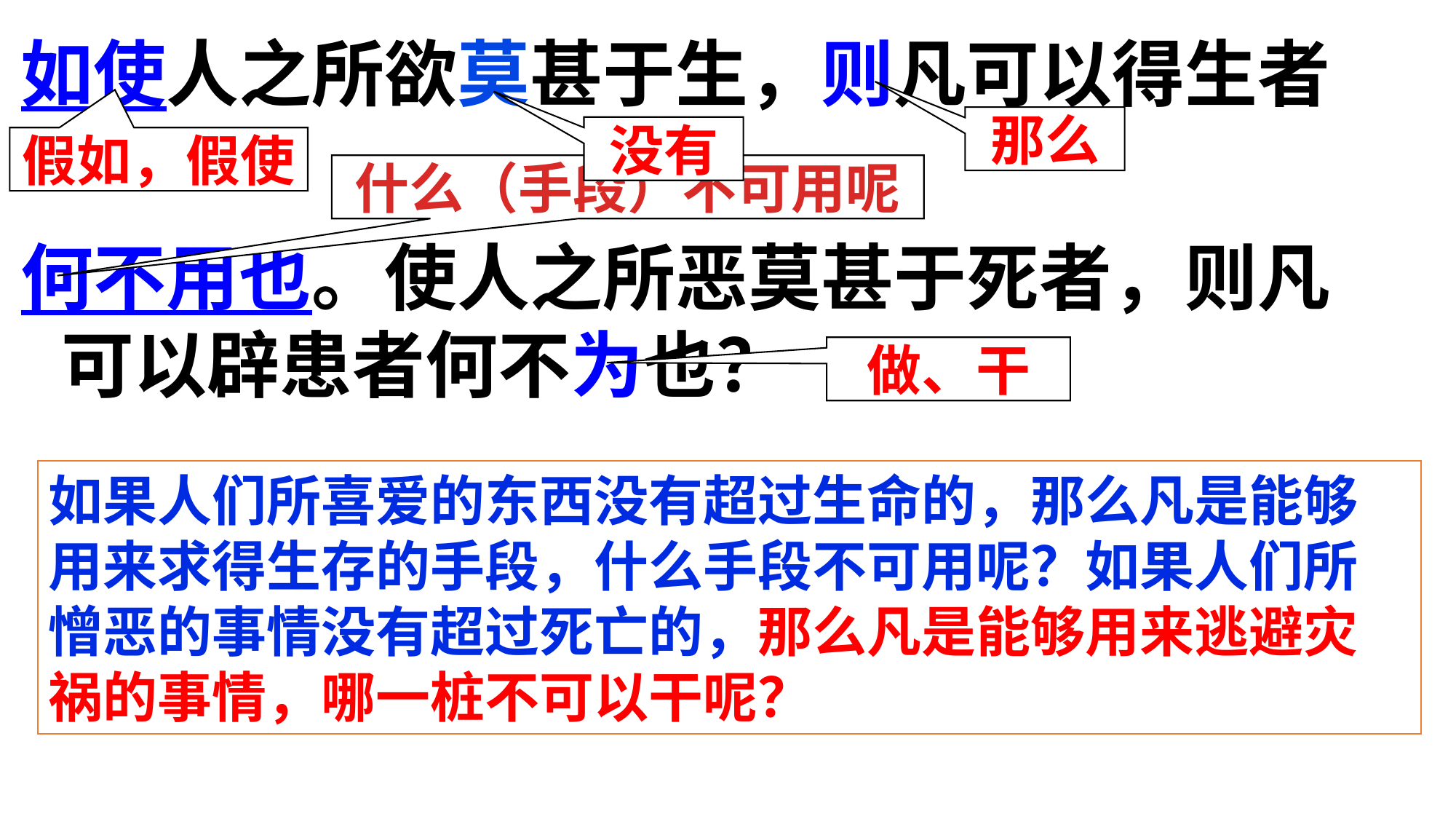

如使人之所欲莫甚于生，则凡可以得生者

何不用也。使人之所恶莫甚于死者，则凡可以辟患者何不为也？

那么
没有
假如，假使

什么（手段）不可用呢

做、干
如果人们所喜爱的东西没有超过生命的，那么凡是能够用来求得生存的手段，什么手段不可用呢？如果人们所憎恶的事情没有超过死亡的，那么凡是能够用来逃避灾祸的事情，哪一桩不可以干呢？